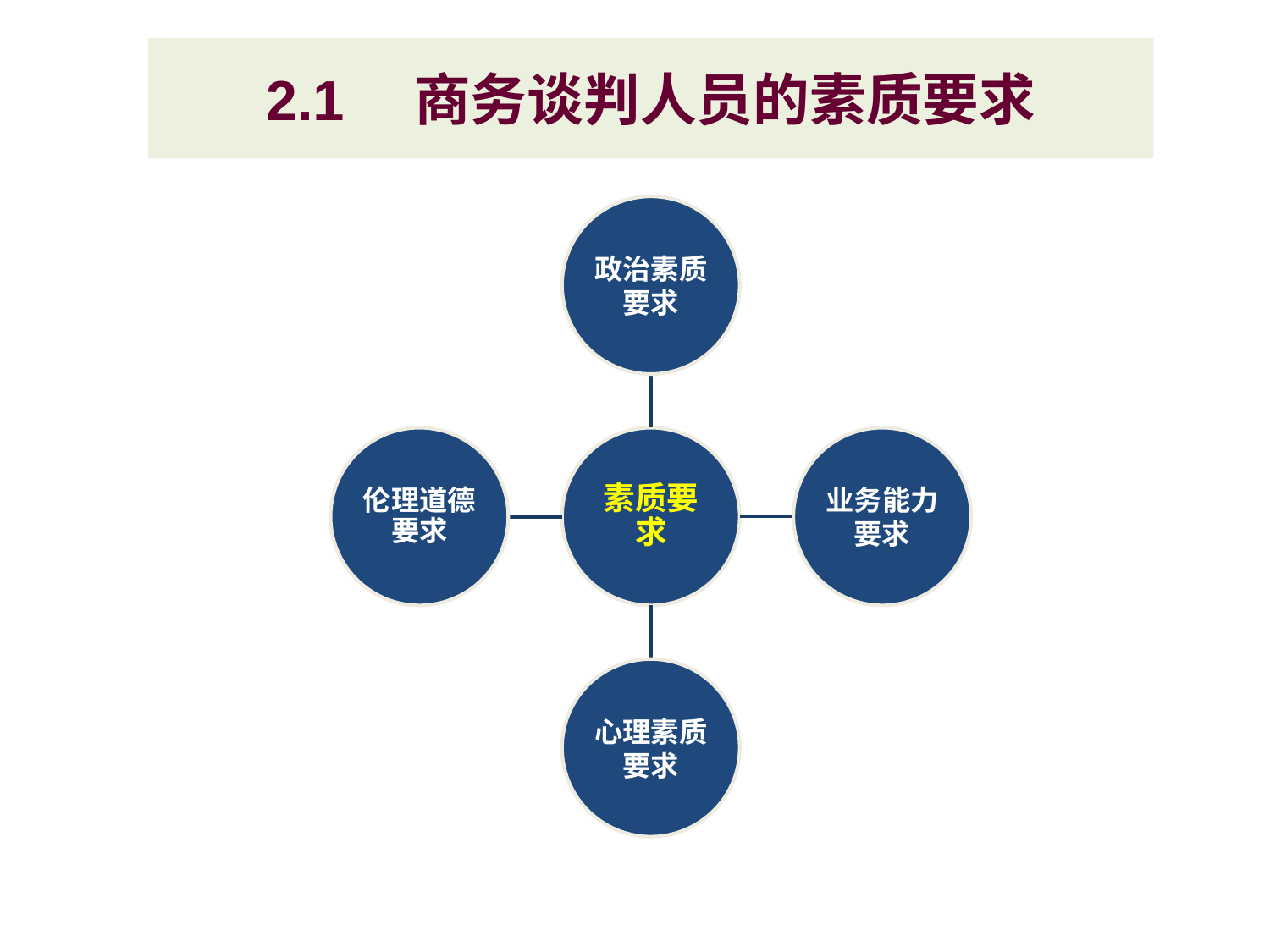

# 2.1　商务谈判人员的素质要求
素质要求

政治素质要求

业务能力要求

心理素质要求

伦理道德要求